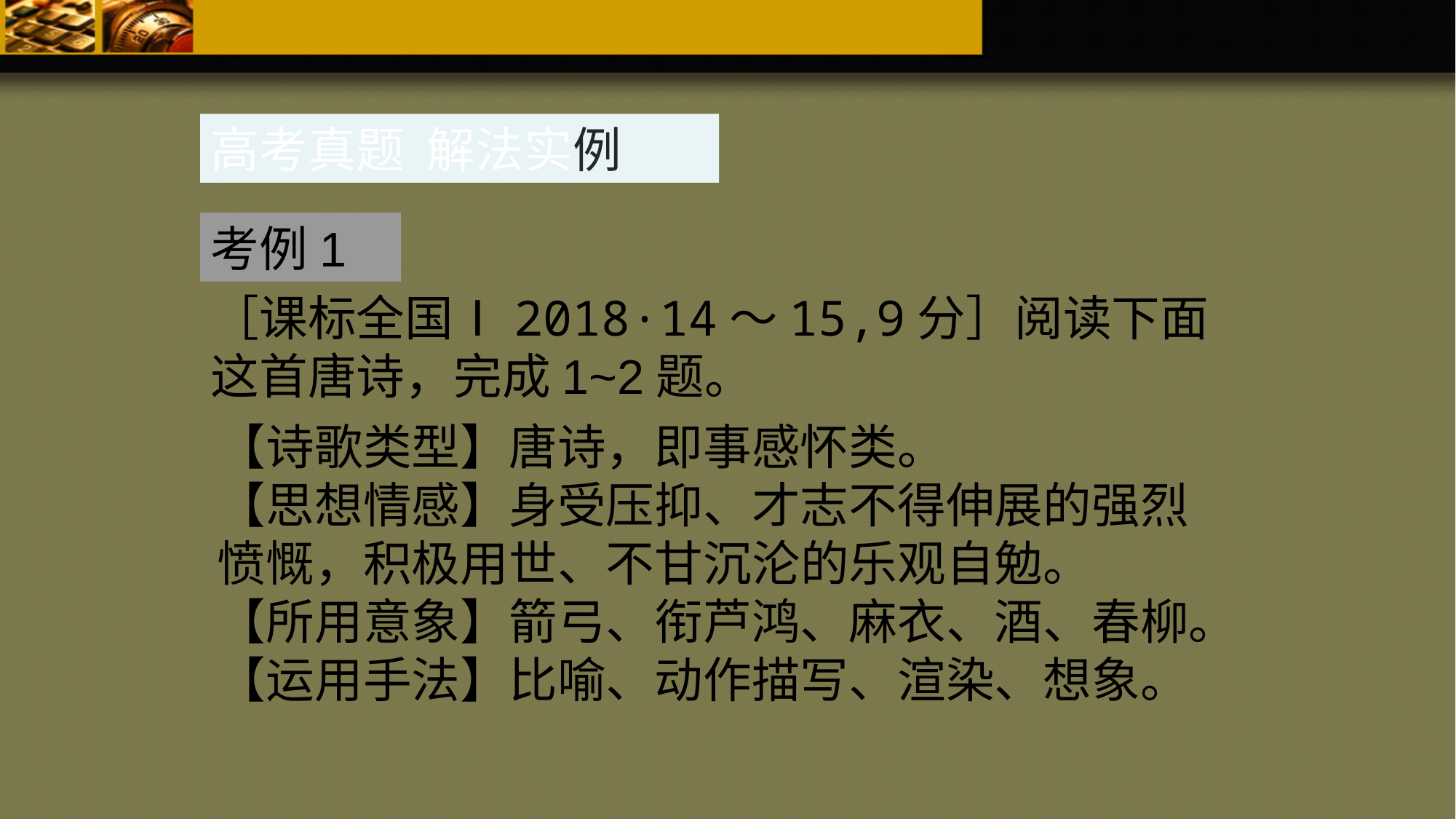

高考真题  解法实例
考例1
［课标全国Ⅰ2018·14～15,9分］阅读下面这首唐诗，完成1~2题。
【诗歌类型】唐诗，即事感怀类。
【思想情感】身受压抑、才志不得伸展的强烈愤慨，积极用世、不甘沉沦的乐观自勉。
【所用意象】箭弓、衔芦鸿、麻衣、酒、春柳。
【运用手法】比喻、动作描写、渲染、想象。